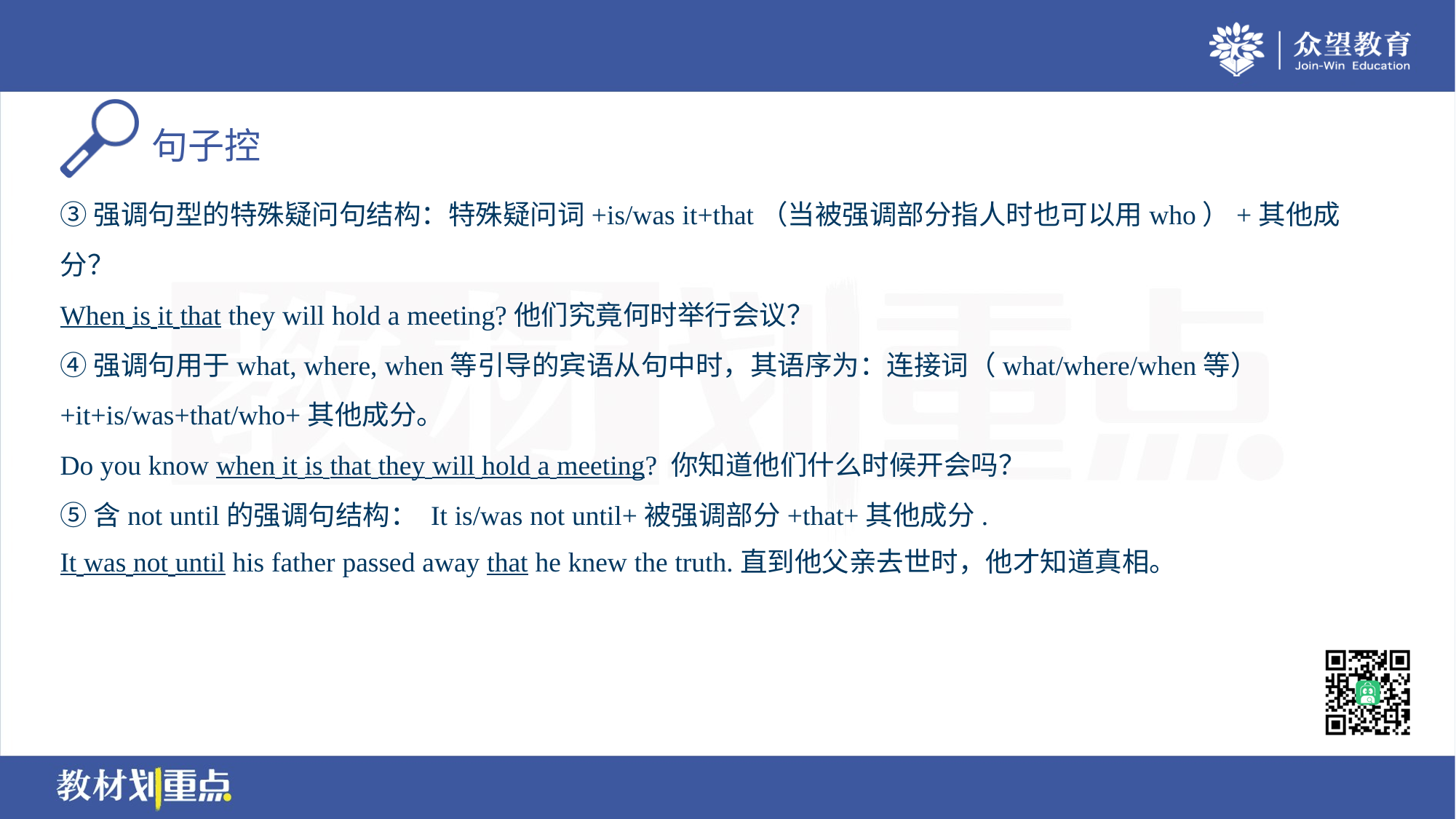

③强调句型的特殊疑问句结构：特殊疑问词+is/was it+that（当被强调部分指人时也可以用who）+其他成
分？
When is it that they will hold a meeting?他们究竟何时举行会议？
④强调句用于what, where, when等引导的宾语从句中时，其语序为：连接词（what/where/when等）
+it+is/was+that/who+其他成分。
Do you know when it is that they will hold a meeting? 你知道他们什么时候开会吗？
⑤含not until的强调句结构： It is/was not until+被强调部分+that+其他成分.
It was not until his father passed away that he knew the truth.直到他父亲去世时，他才知道真相。